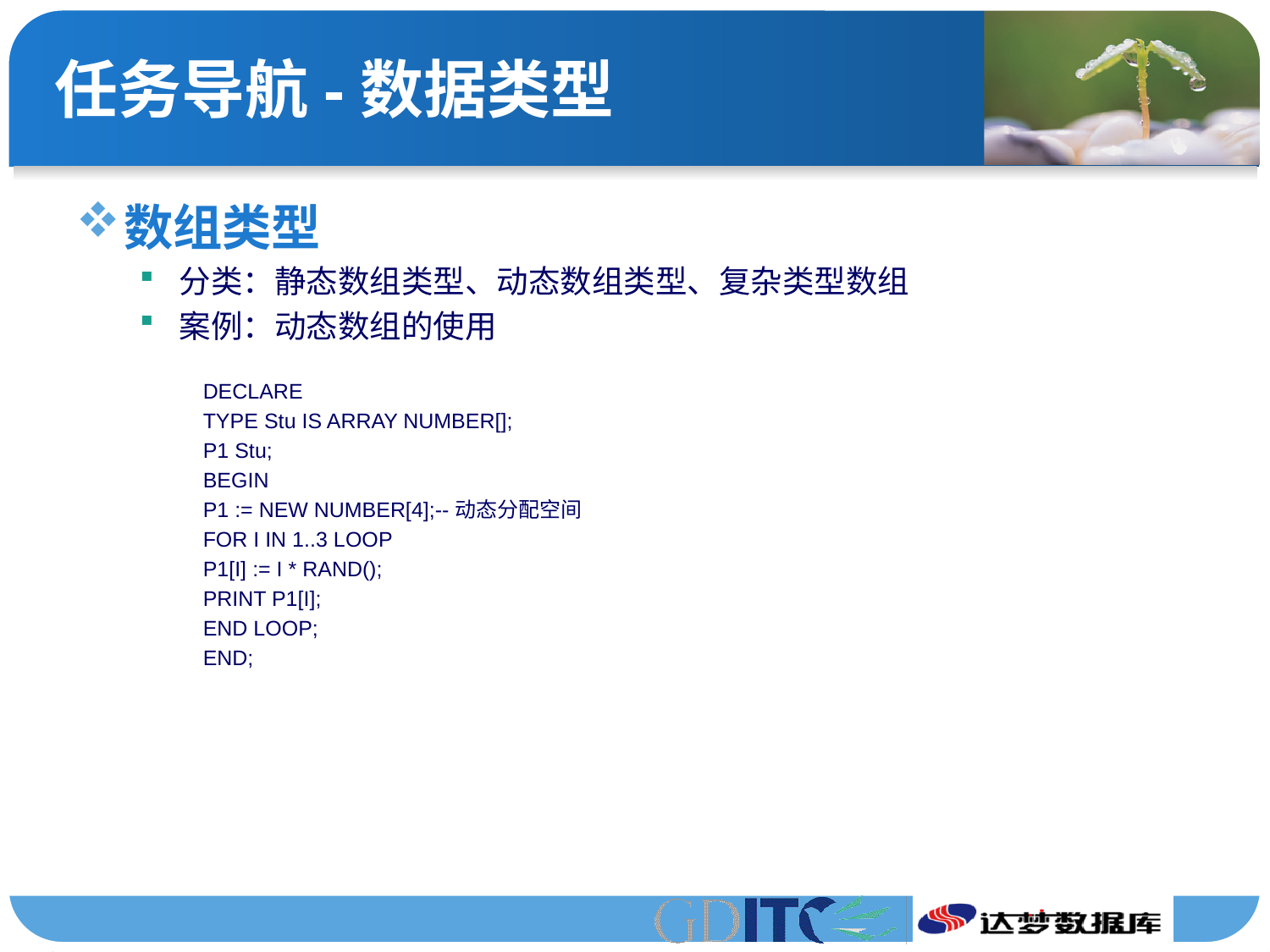

# 任务导航-数据类型
数组类型
分类：静态数组类型、动态数组类型、复杂类型数组
案例：动态数组的使用

DECLARE
TYPE Stu IS ARRAY NUMBER[];
P1 Stu;
BEGIN
P1 := NEW NUMBER[4];--动态分配空间
FOR I IN 1..3 LOOP
P1[I] := I * RAND();
PRINT P1[I];
END LOOP;
END;